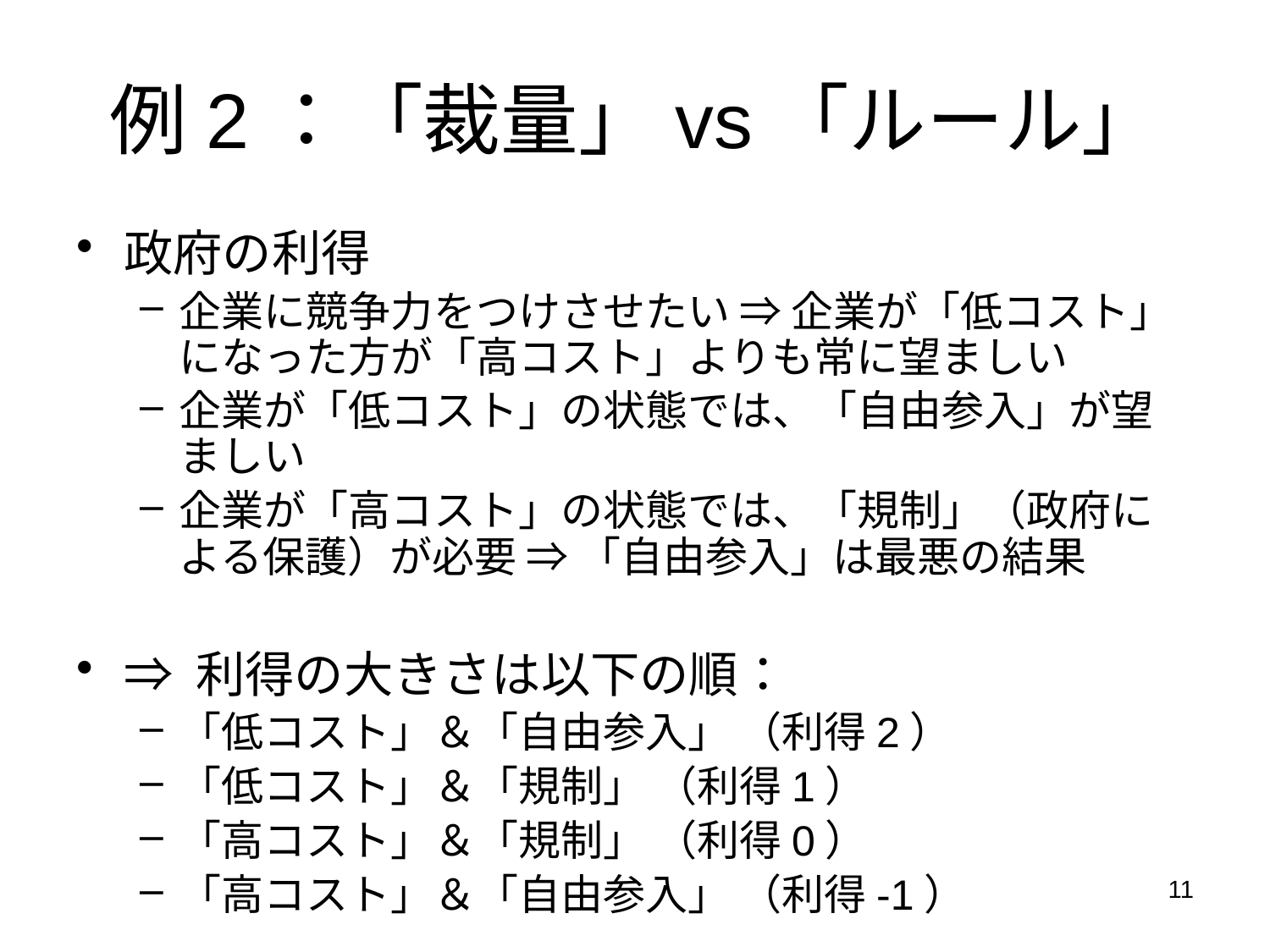

例2：「裁量」vs「ルール」
政府の利得
企業に競争力をつけさせたい ⇒ 企業が「低コスト」になった方が「高コスト」よりも常に望ましい
企業が「低コスト」の状態では、「自由参入」が望ましい
企業が「高コスト」の状態では、「規制」（政府による保護）が必要 ⇒ 「自由参入」は最悪の結果

⇒ 利得の大きさは以下の順：
「低コスト」＆「自由参入」 （利得2）
「低コスト」＆「規制」 （利得1）
「高コスト」＆「規制」 （利得0）
「高コスト」＆「自由参入」 （利得-1）
11